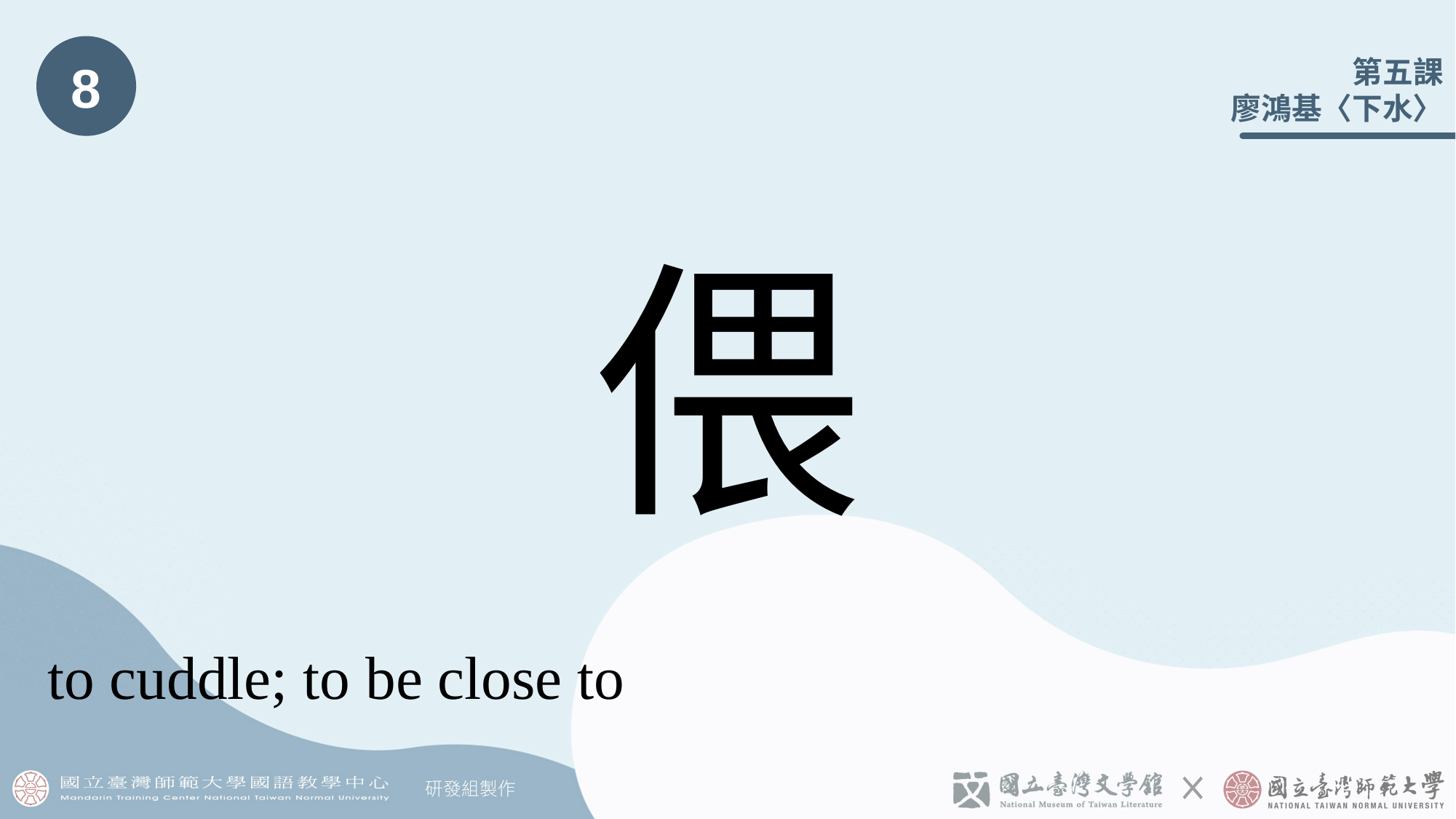

8
# 偎
to cuddle; to be close to